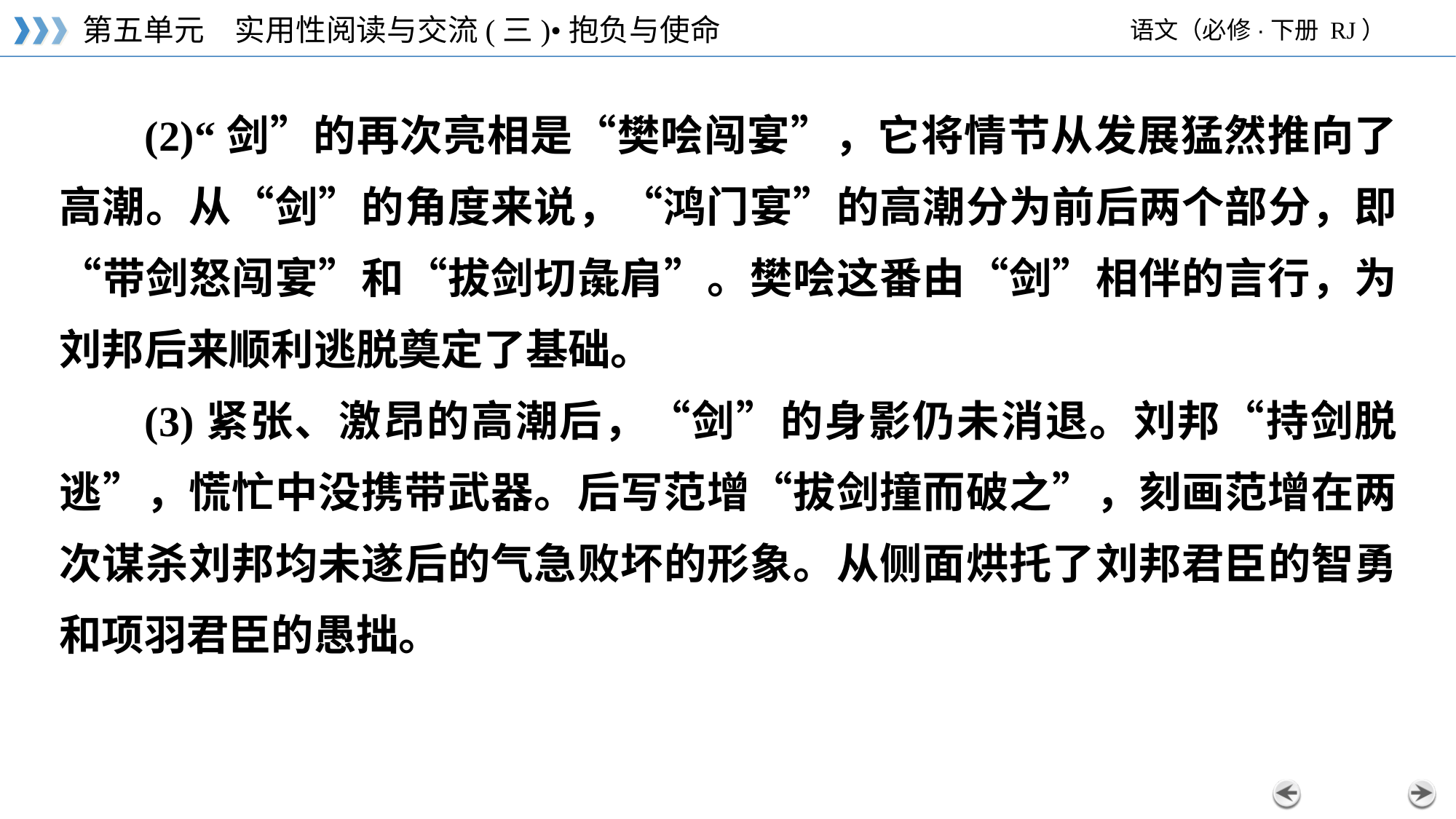

(2)“剑”的再次亮相是“樊哙闯宴”，它将情节从发展猛然推向了高潮。从“剑”的角度来说，“鸿门宴”的高潮分为前后两个部分，即“带剑怒闯宴”和“拔剑切彘肩”。樊哙这番由“剑”相伴的言行，为刘邦后来顺利逃脱奠定了基础。
(3)紧张、激昂的高潮后，“剑”的身影仍未消退。刘邦“持剑脱逃”，慌忙中没携带武器。后写范增“拔剑撞而破之”，刻画范增在两次谋杀刘邦均未遂后的气急败坏的形象。从侧面烘托了刘邦君臣的智勇和项羽君臣的愚拙。